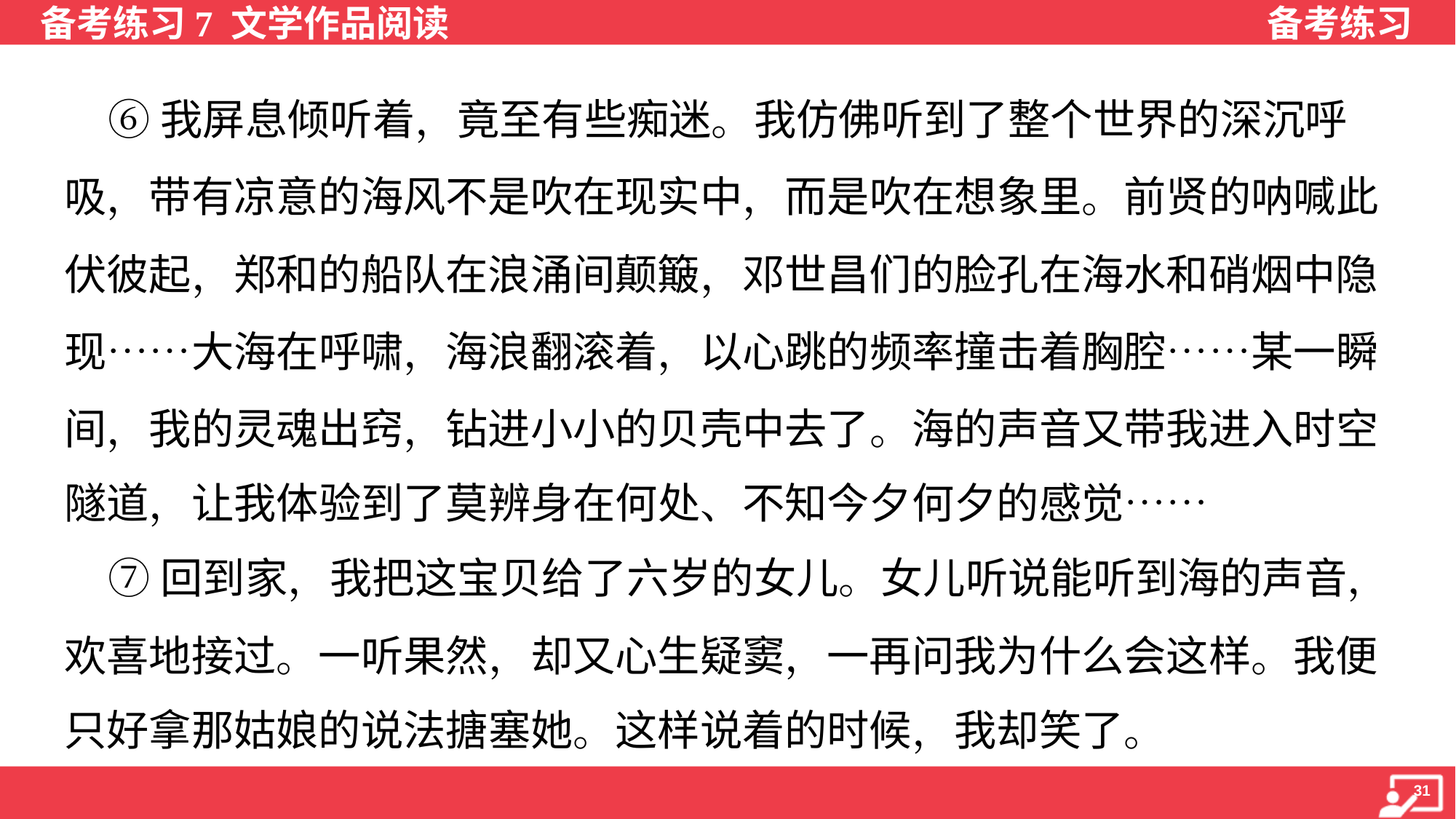

⑥我屏息倾听着，竟至有些痴迷。我仿佛听到了整个世界的深沉呼
吸，带有凉意的海风不是吹在现实中，而是吹在想象里。前贤的呐喊此
伏彼起，郑和的船队在浪涌间颠簸，邓世昌们的脸孔在海水和硝烟中隐
现……大海在呼啸，海浪翻滚着，以心跳的频率撞击着胸腔……某一瞬
间，我的灵魂出窍，钻进小小的贝壳中去了。海的声音又带我进入时空
隧道，让我体验到了莫辨身在何处、不知今夕何夕的感觉……
    ⑦回到家，我把这宝贝给了六岁的女儿。女儿听说能听到海的声音，
欢喜地接过。一听果然，却又心生疑窦，一再问我为什么会这样。我便
只好拿那姑娘的说法搪塞她。这样说着的时候，我却笑了。